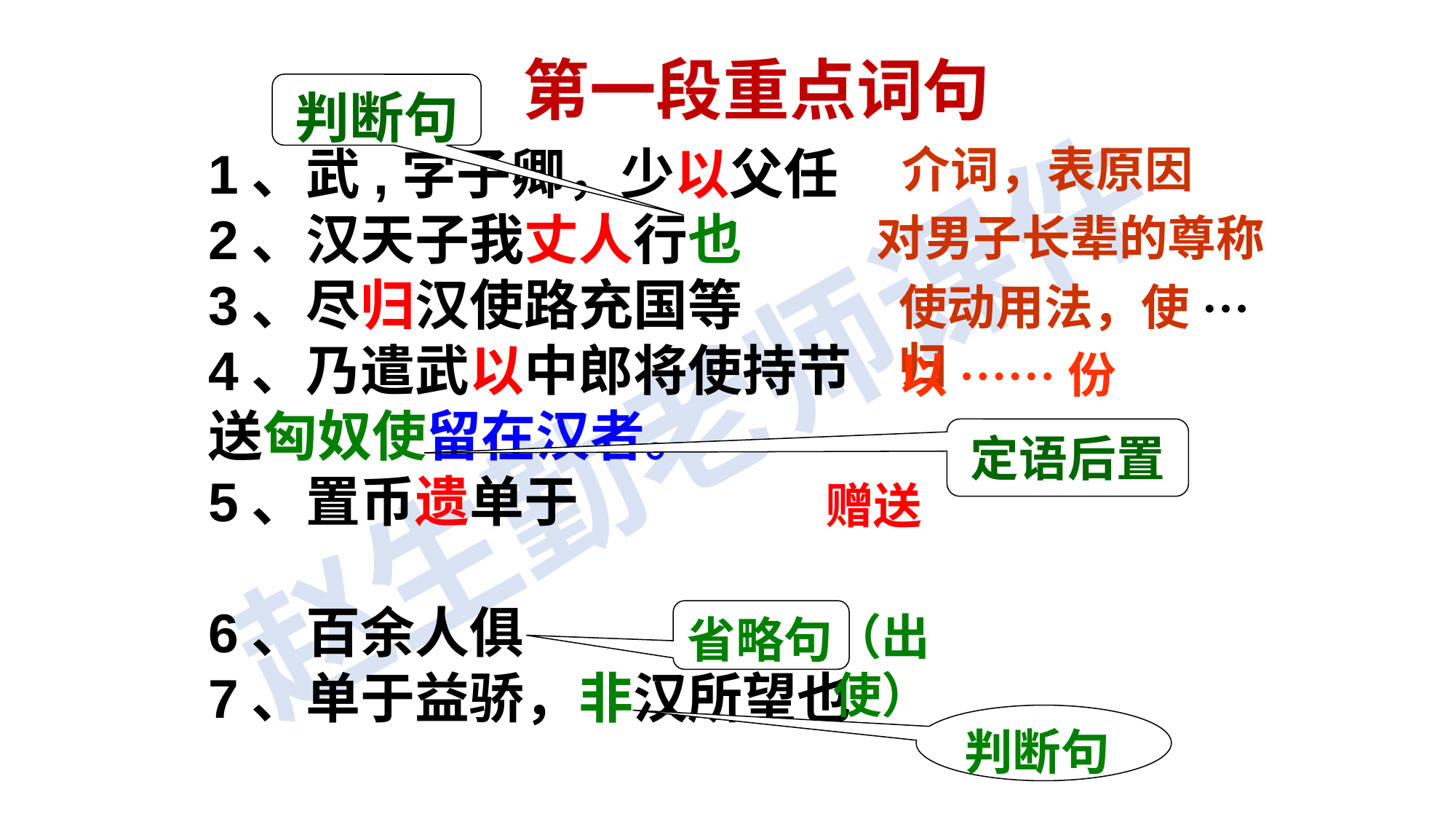

第一段重点词句
判断句
介词，表原因
1、武,字子卿，少以父任
2、汉天子我丈人行也
3、尽归汉使路充国等
4、乃遣武以中郎将使持节
送匈奴使留在汉者。
5、置币遗单于

6、百余人俱
7、单于益骄，非汉所望也
对男子长辈的尊称
使动用法，使···归
以······份
定语后置
赠送
省略句
（出使）
判断句